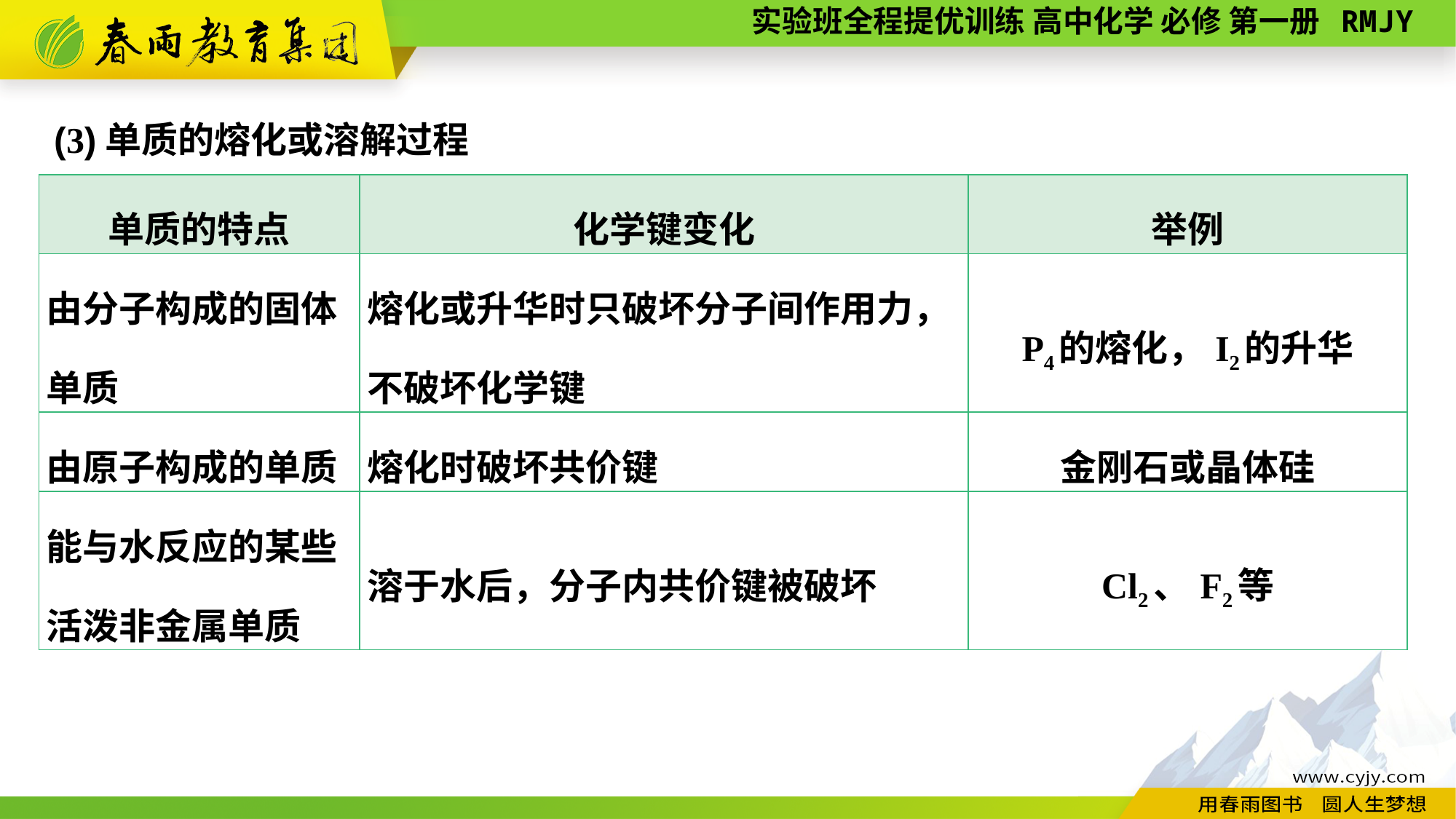

(3)单质的熔化或溶解过程
| 单质的特点 | 化学键变化 | 举例 |
| --- | --- | --- |
| 由分子构成的固体单质 | 熔化或升华时只破坏分子间作用力，不破坏化学键 | P4的熔化，I2的升华 |
| 由原子构成的单质 | 熔化时破坏共价键 | 金刚石或晶体硅 |
| 能与水反应的某些活泼非金属单质 | 溶于水后，分子内共价键被破坏 | Cl2、F2等 |